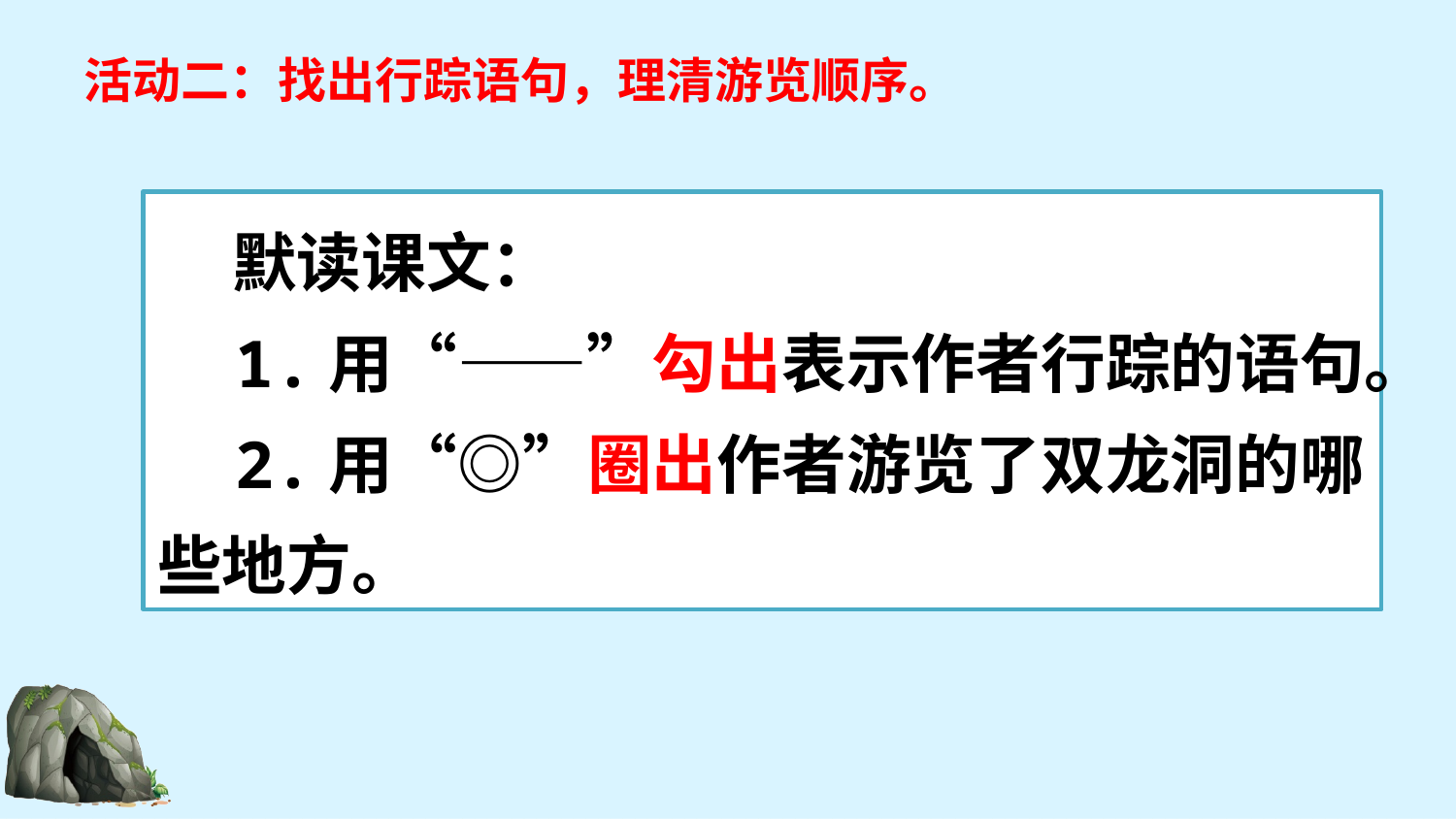

活动二：找出行踪语句，理清游览顺序。
    默读课文：
  1.用“——”勾出表示作者行踪的语句。
  2.用“◎”圈出作者游览了双龙洞的哪些地方。